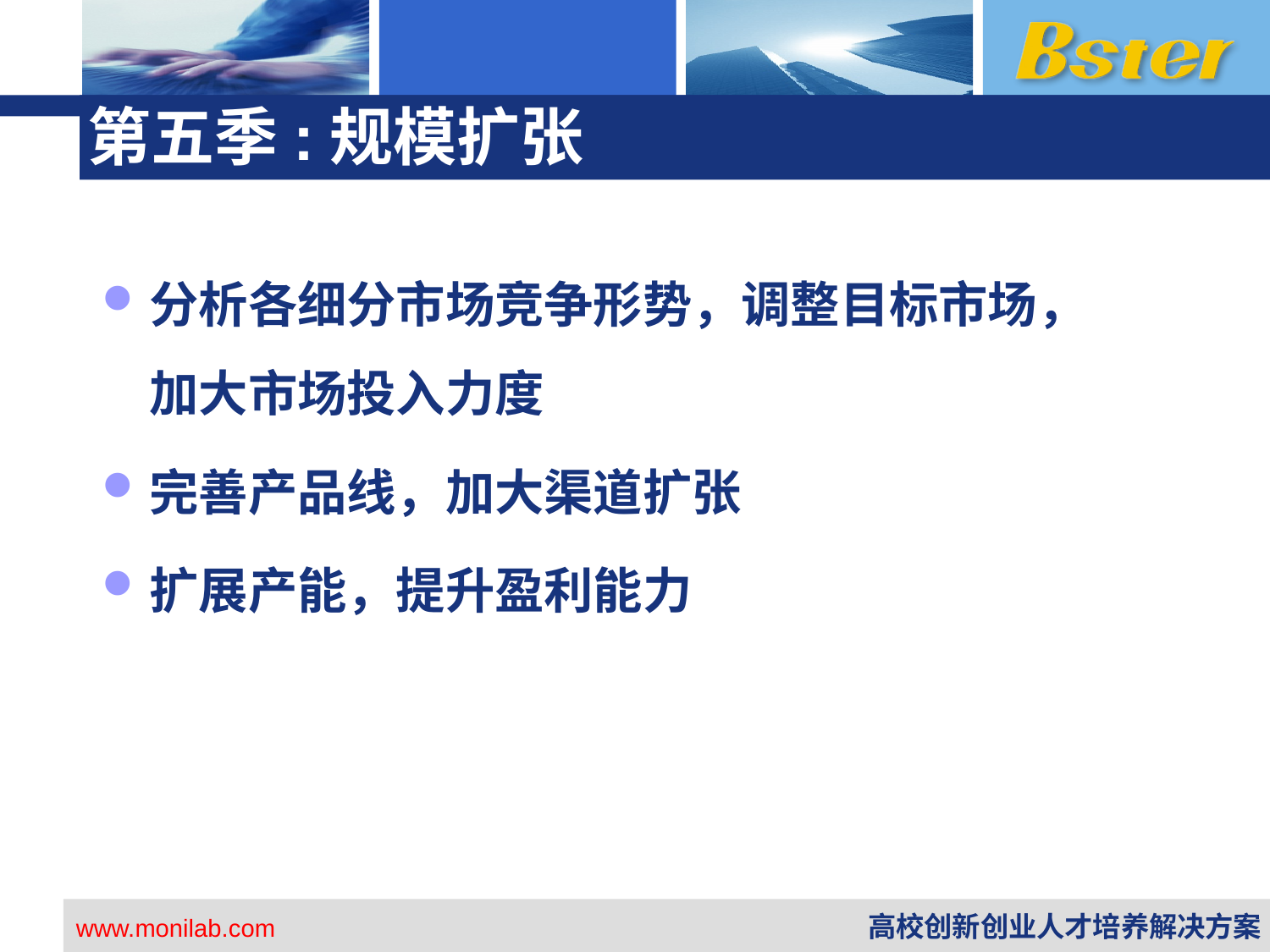

# 第五季:规模扩张
分析各细分市场竞争形势，调整目标市场，加大市场投入力度
完善产品线，加大渠道扩张
扩展产能，提升盈利能力